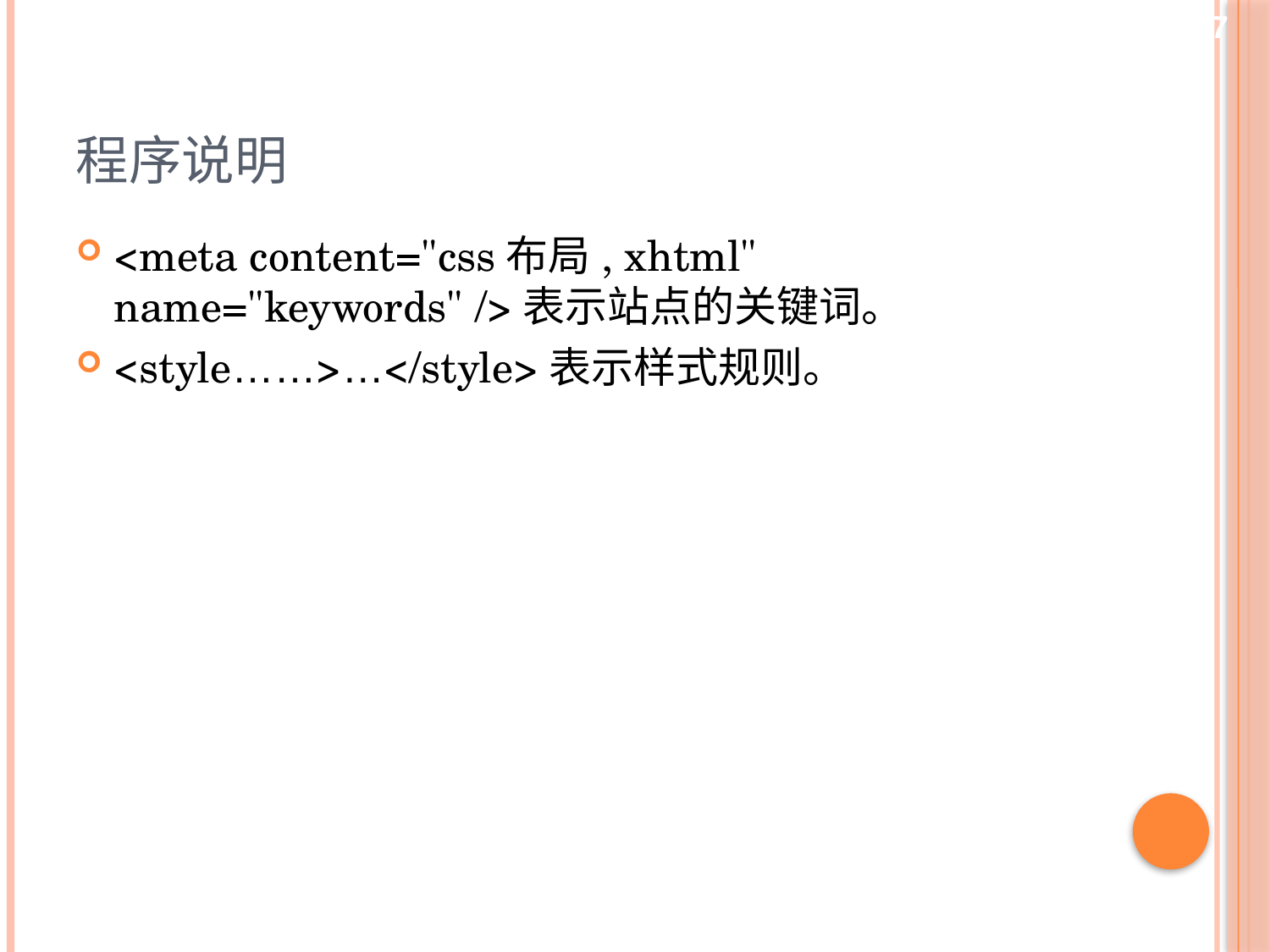

17
# 程序说明
<meta content="css布局, xhtml" name="keywords" />表示站点的关键词。
<style……>…</style>表示样式规则。